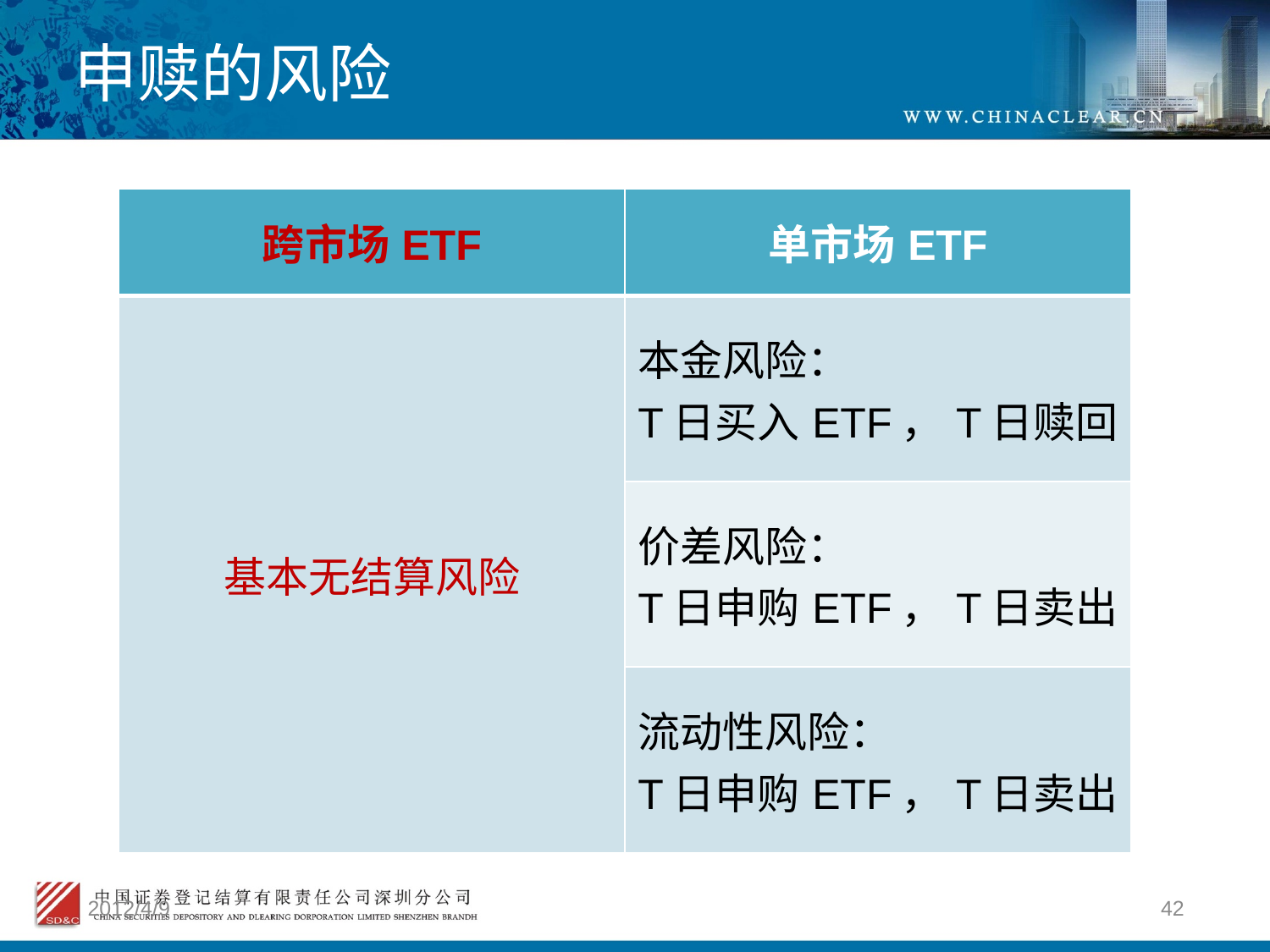

# 申赎的风险

| 跨市场ETF | 单市场ETF |
| --- | --- |
| 基本无结算风险 | 本金风险： T日买入ETF，T日赎回 |
|  | 价差风险： T日申购ETF，T日卖出 |
|  | 流动性风险： T日申购ETF，T日卖出 |
2012/4/9
42